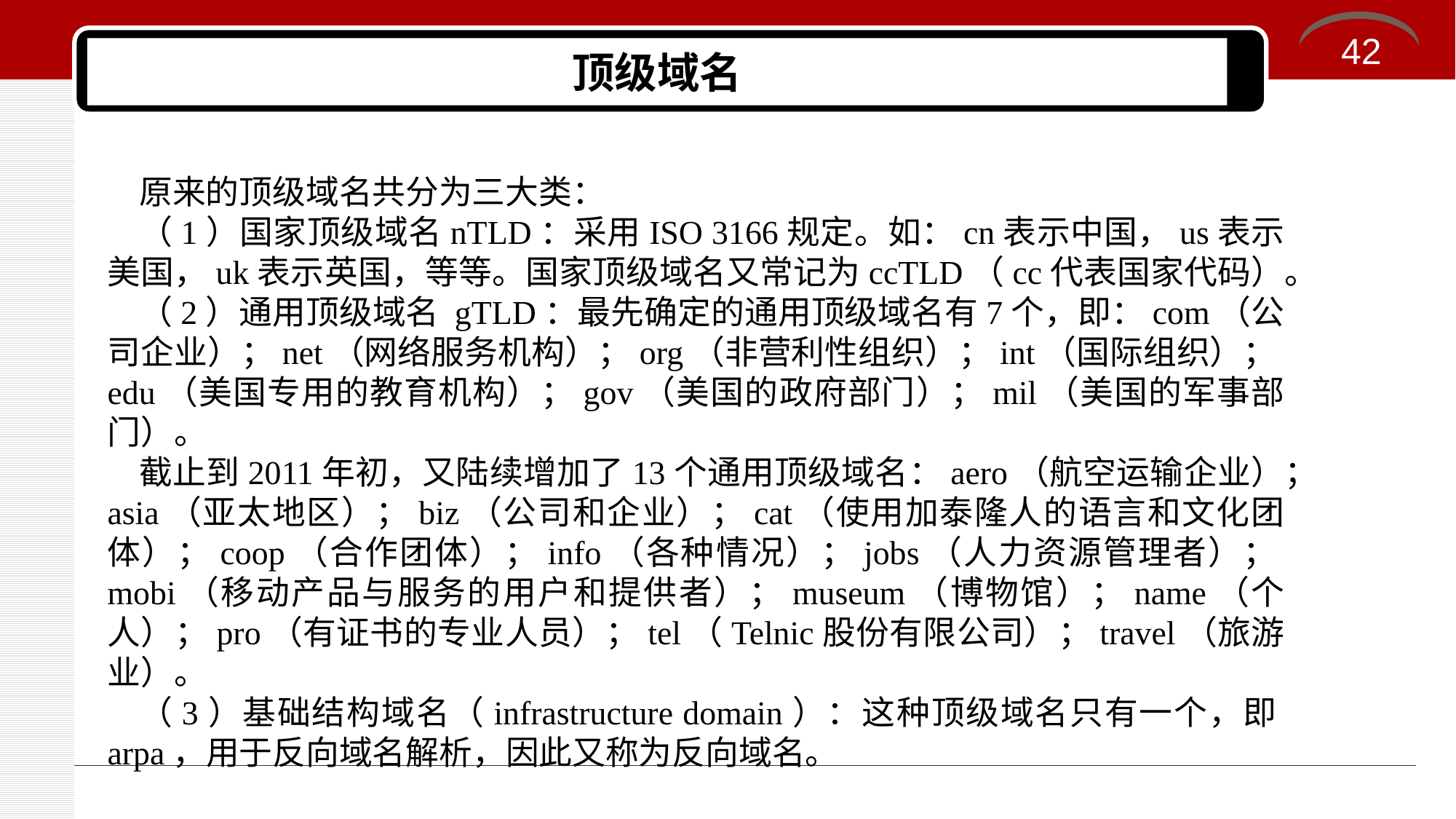

42
# 顶级域名
原来的顶级域名共分为三大类：
（1）国家顶级域名nTLD：采用ISO 3166规定。如：cn表示中国，us表示美国，uk表示英国，等等。国家顶级域名又常记为ccTLD（cc代表国家代码）。
（2）通用顶级域名 gTLD：最先确定的通用顶级域名有7个，即：com（公司企业）；net（网络服务机构）；org（非营利性组织）；int（国际组织）；edu（美国专用的教育机构）；gov（美国的政府部门）；mil（美国的军事部门）。
截止到2011年初，又陆续增加了13个通用顶级域名：aero（航空运输企业）；asia（亚太地区）；biz（公司和企业）；cat（使用加泰隆人的语言和文化团体）；coop（合作团体）；info（各种情况）；jobs（人力资源管理者）；mobi（移动产品与服务的用户和提供者）；museum（博物馆）；name（个人）；pro（有证书的专业人员）；tel（Telnic股份有限公司）；travel（旅游业）。
（3）基础结构域名（infrastructure domain）：这种顶级域名只有一个，即arpa，用于反向域名解析，因此又称为反向域名。